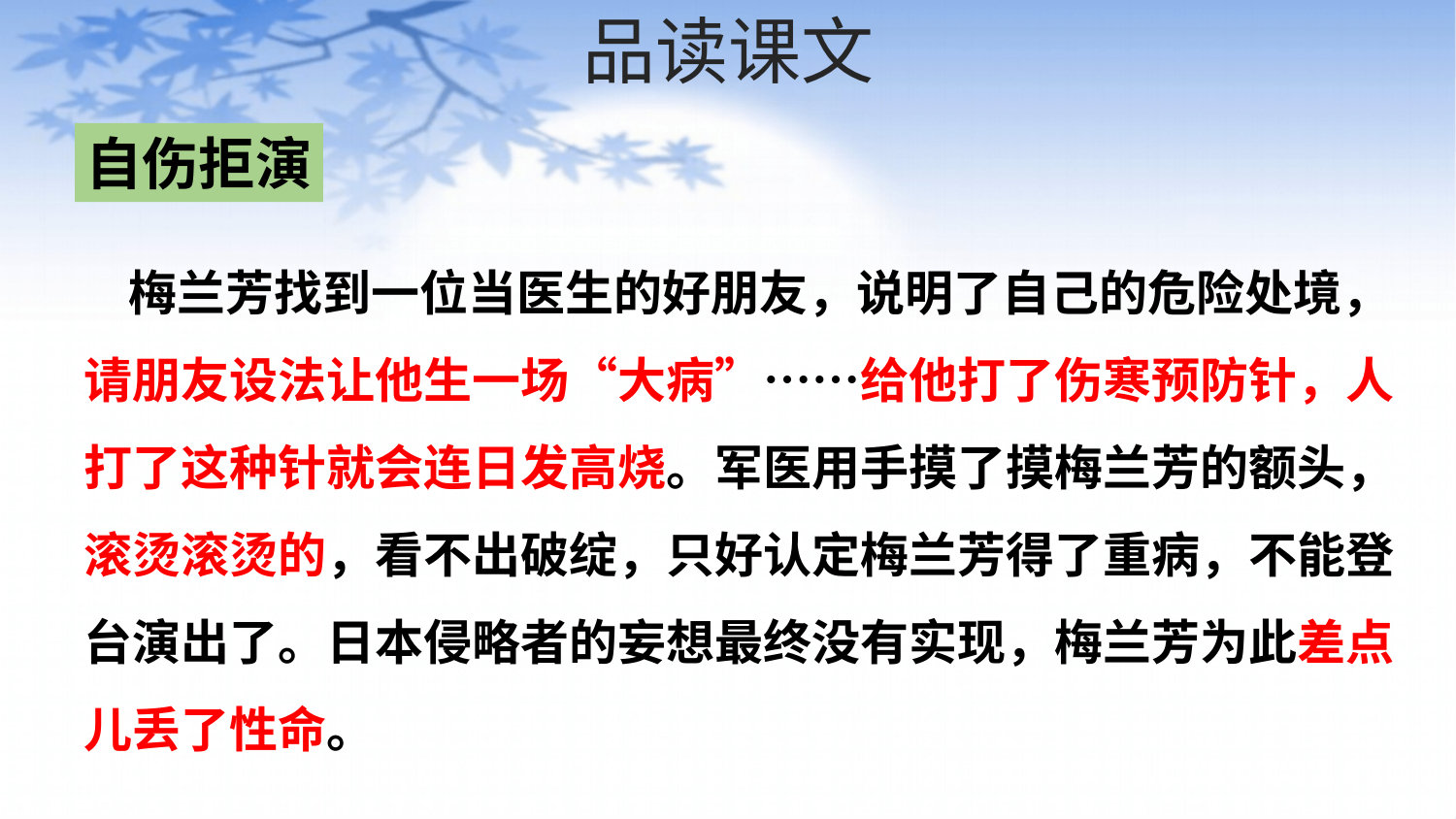

# 品读课文
自伤拒演
   梅兰芳找到一位当医生的好朋友，说明了自己的危险处境，请朋友设法让他生一场“大病”……给他打了伤寒预防针，人打了这种针就会连日发高烧。军医用手摸了摸梅兰芳的额头，滚烫滚烫的，看不出破绽，只好认定梅兰芳得了重病，不能登台演出了。日本侵略者的妄想最终没有实现，梅兰芳为此差点儿丢了性命。